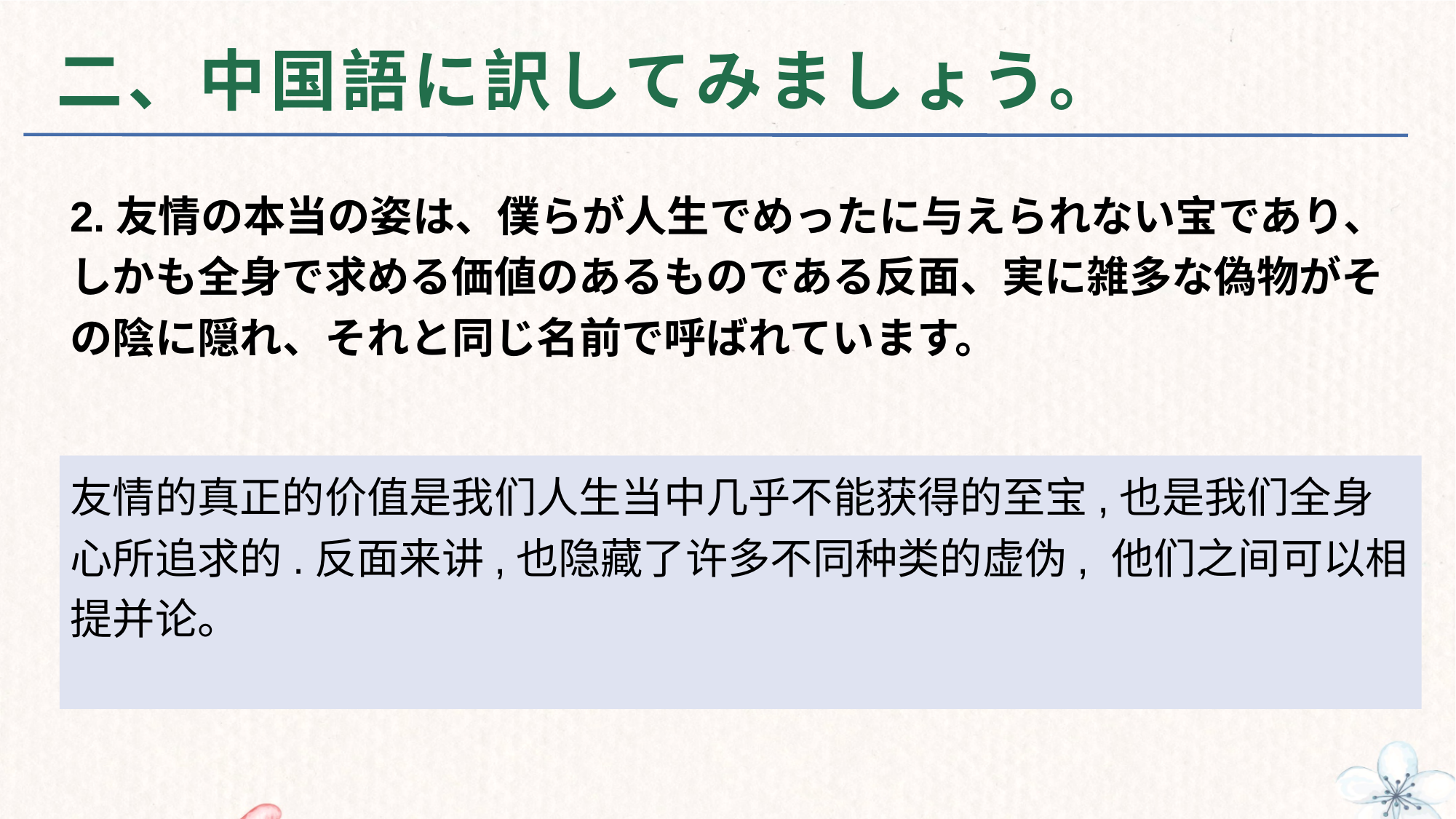

# 二、中国語に訳してみましょう。
2.友情の本当の姿は、僕らが人生でめったに与えられない宝であり、しかも全身で求める価値のあるものである反面、実に雑多な偽物がその陰に隠れ、それと同じ名前で呼ばれています。
友情的真正的价值是我们人生当中几乎不能获得的至宝,也是我们全身心所追求的.反面来讲,也隐藏了许多不同种类的虚伪, 他们之间可以相提并论。